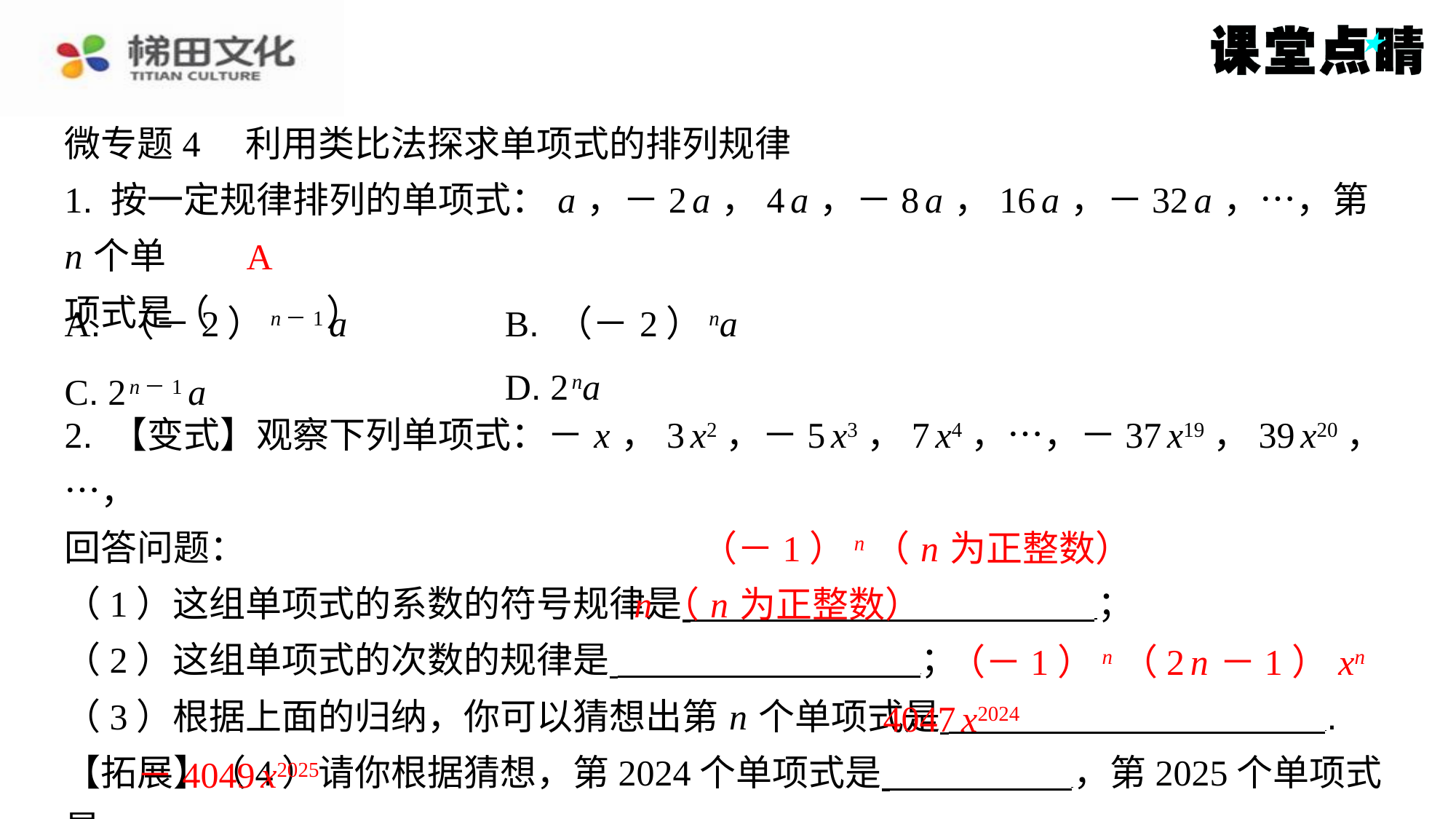

微专题4　利用类比法探求单项式的排列规律
1. 按一定规律排列的单项式： a ，－2 a ，4 a ，－8 a ，16 a ，－32 a ，…，第 n 个单
项式是（　A　）
A
| A. （－2） n－1 a | B. （－2） na |
| --- | --- |
| C. 2 n－1 a | D. 2 na |
2. 【变式】观察下列单项式：－ x ，3 x2，－5 x3，7 x4，…，－37 x19，39 x20，…，
回答问题：
（1）这组单项式的系数的符号规律是                                                              ⁠；
（2）这组单项式的次数的规律是                                               ⁠；
（3）根据上面的归纳，你可以猜想出第 n 个单项式是                                                          ⁠.
【拓展】（4）请你根据猜想，第2024个单项式是                             ，第2025个单项式
是                                  ⁠.
（－1） n （ n 为正整数）
n （ n 为正整数）
（－1） n （2 n －1） xn
4047 x2024
－4049 x2025